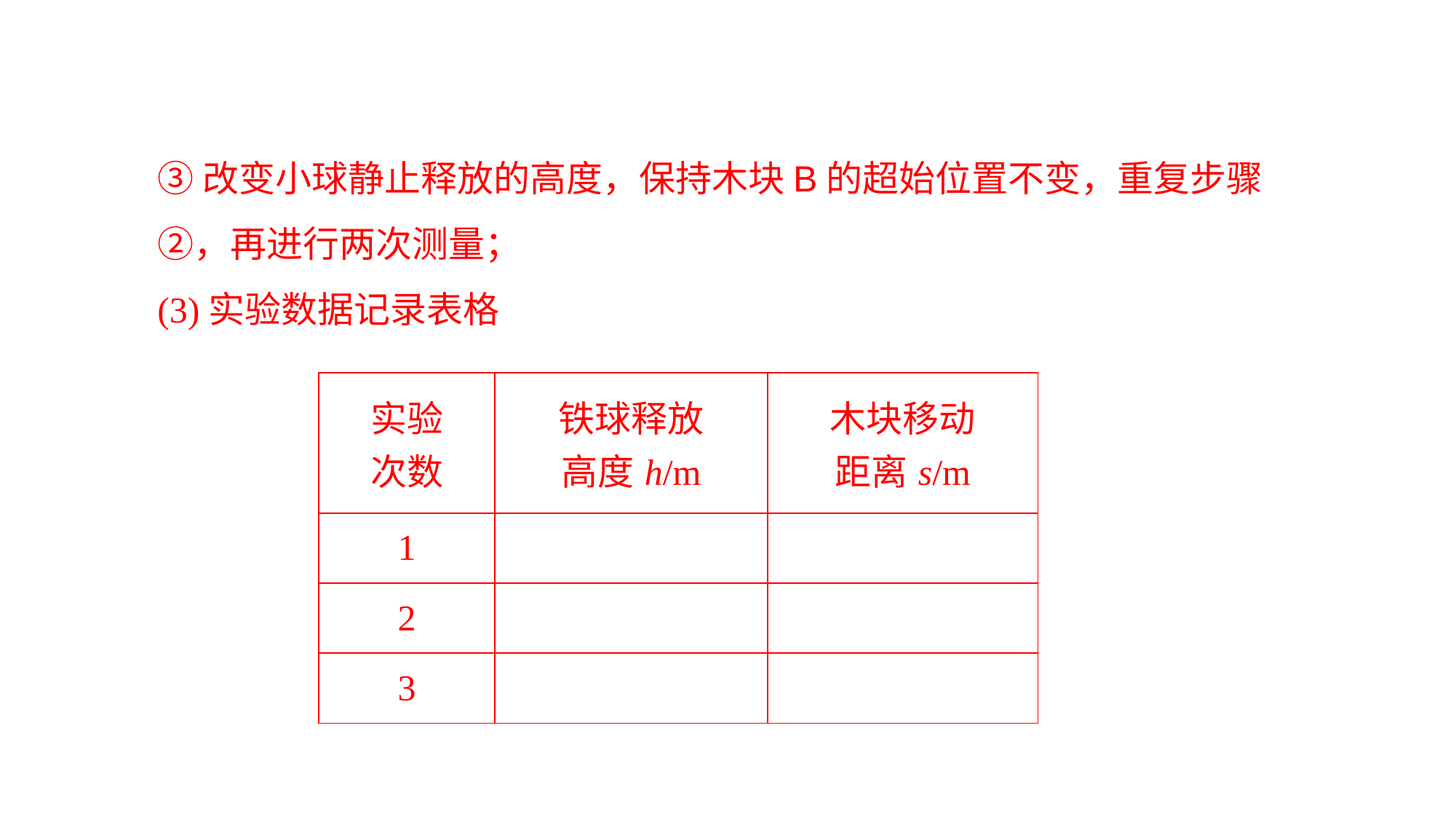

③改变小球静止释放的高度，保持木块B的超始位置不变，重复步骤②，再进行两次测量；
(3)实验数据记录表格
| 实验 次数 | 铁球释放 高度h/m | 木块移动 距离s/m |
| --- | --- | --- |
| 1 |  |  |
| 2 |  |  |
| 3 |  |  |